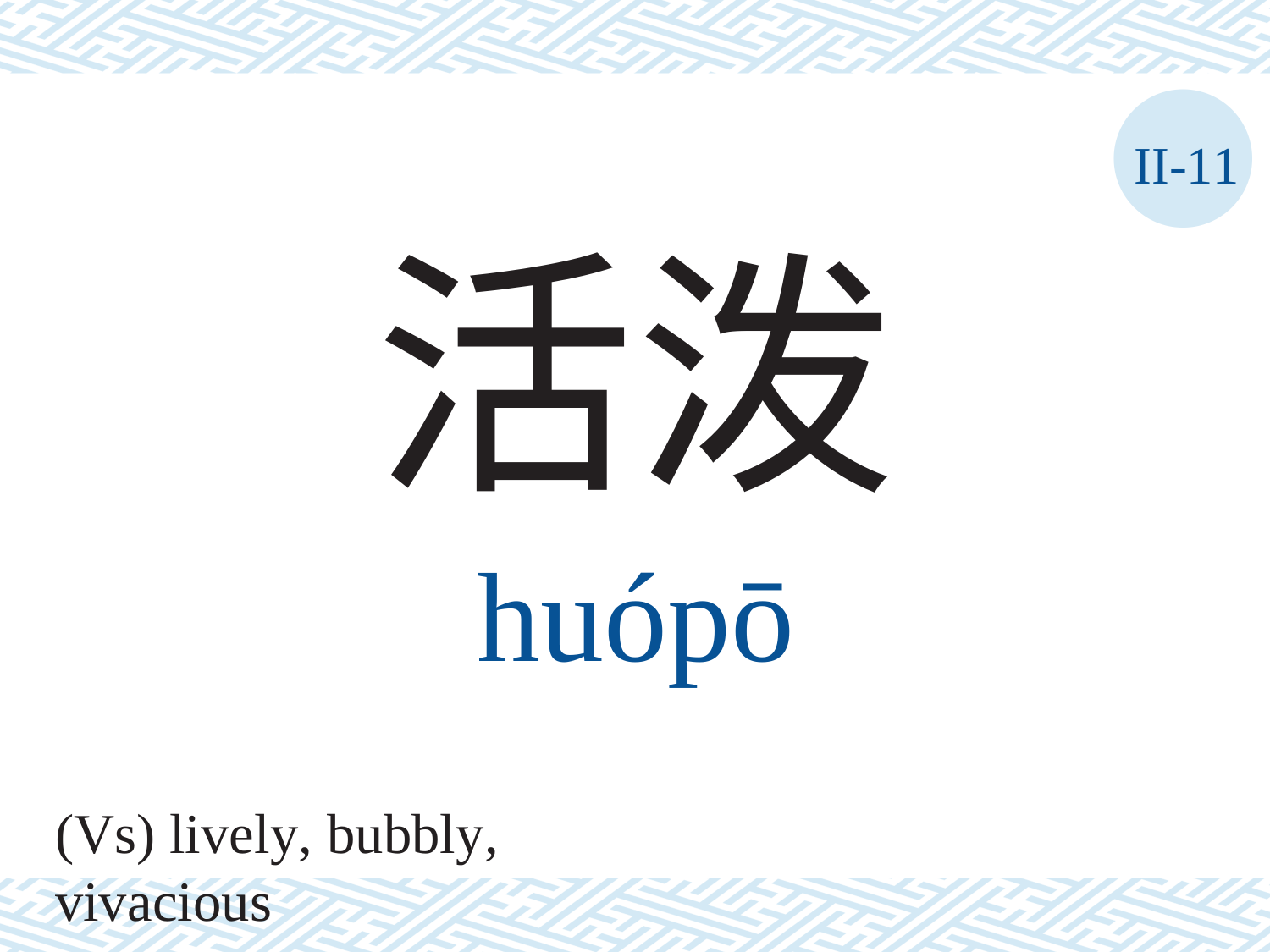

II-11
活泼
huópō
(Vs) lively, bubbly, vivacious